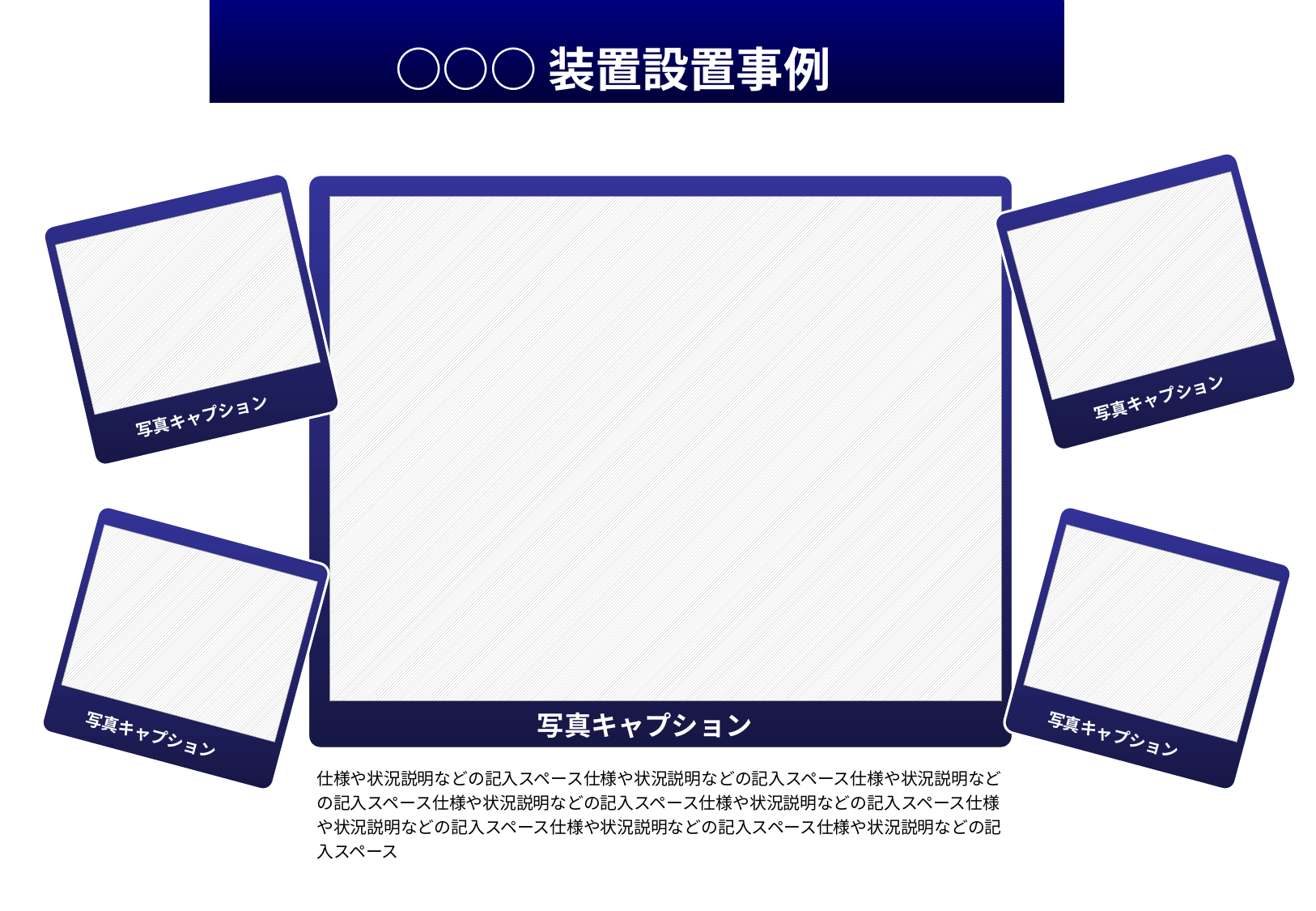

○○○装置設置事例

写真キャプション

写真キャプション

写真キャプション

写真キャプション

写真キャプション
仕様や状況説明などの記入スペース仕様や状況説明などの記入スペース仕様や状況説明などの記入スペース仕様や状況説明などの記入スペース仕様や状況説明などの記入スペース仕様や状況説明などの記入スペース仕様や状況説明などの記入スペース仕様や状況説明などの記入スペース